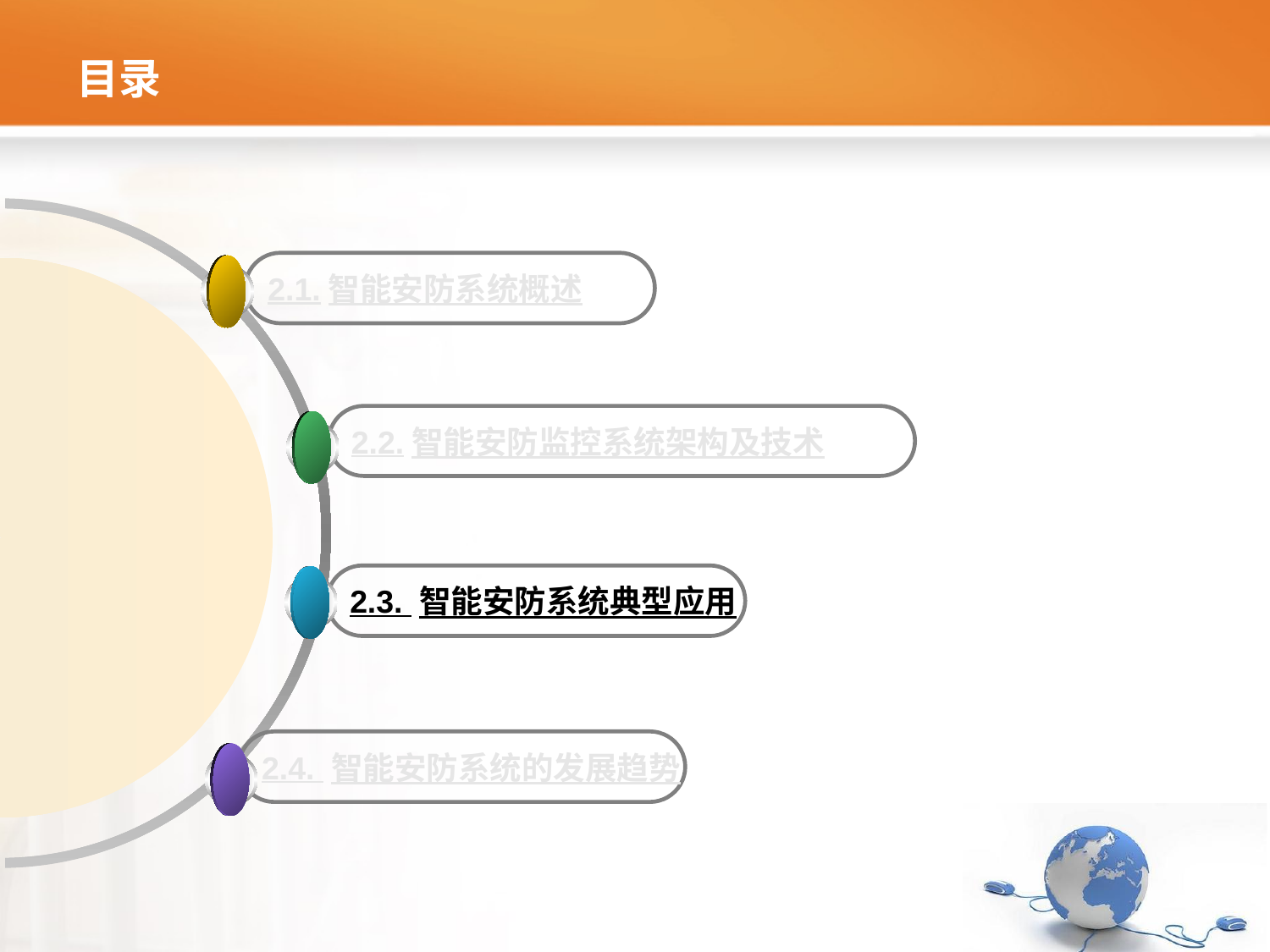

# 目录

2.1.智能安防系统概述

2.2.智能安防监控系统架构及技术

2.3. 智能安防系统典型应用

2.4. 智能安防系统的发展趋势